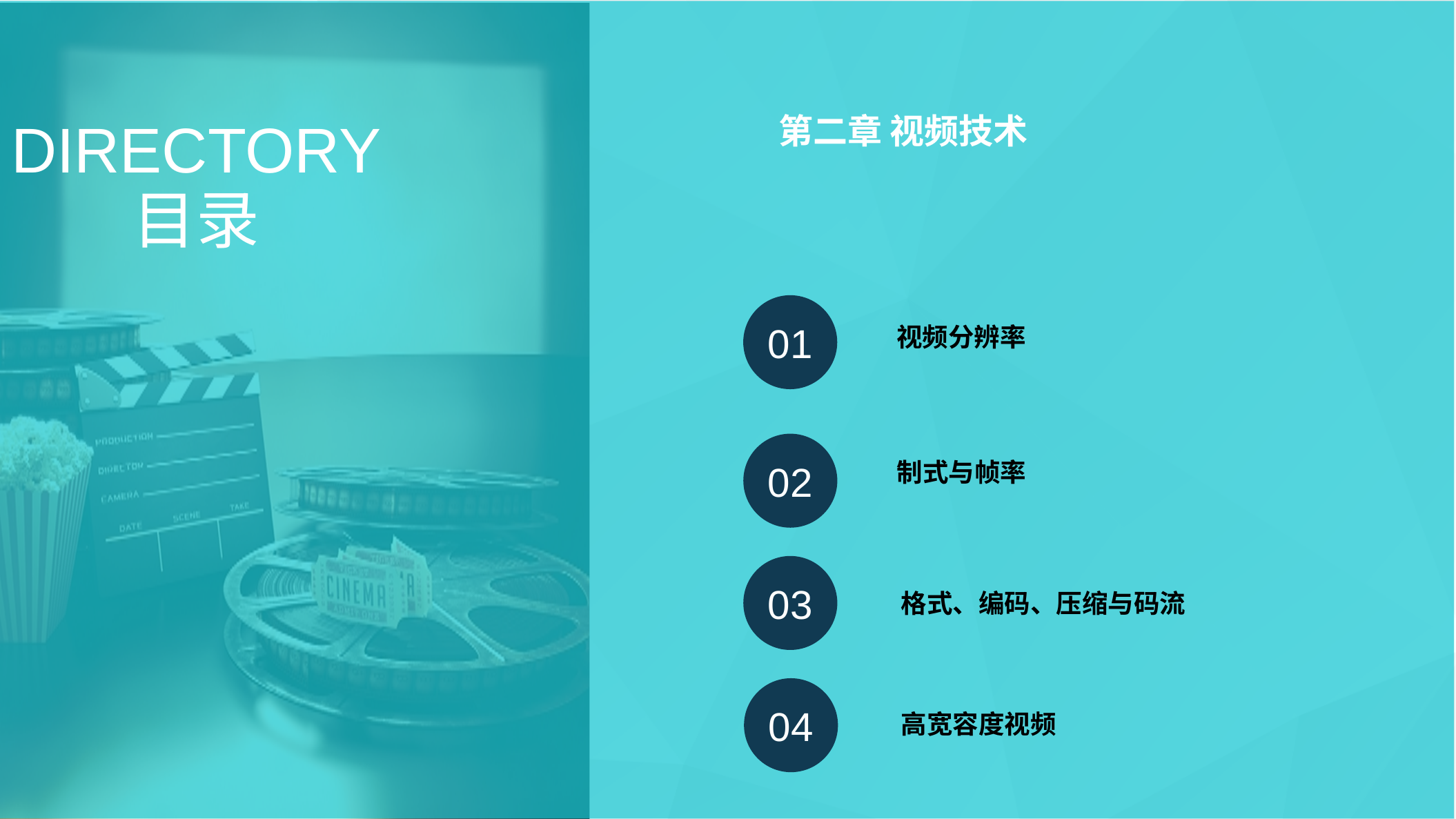

DIRECTORY
第二章 视频技术
目录
01
视频分辨率
02
制式与帧率
03
格式、编码、压缩与码流
04
高宽容度视频